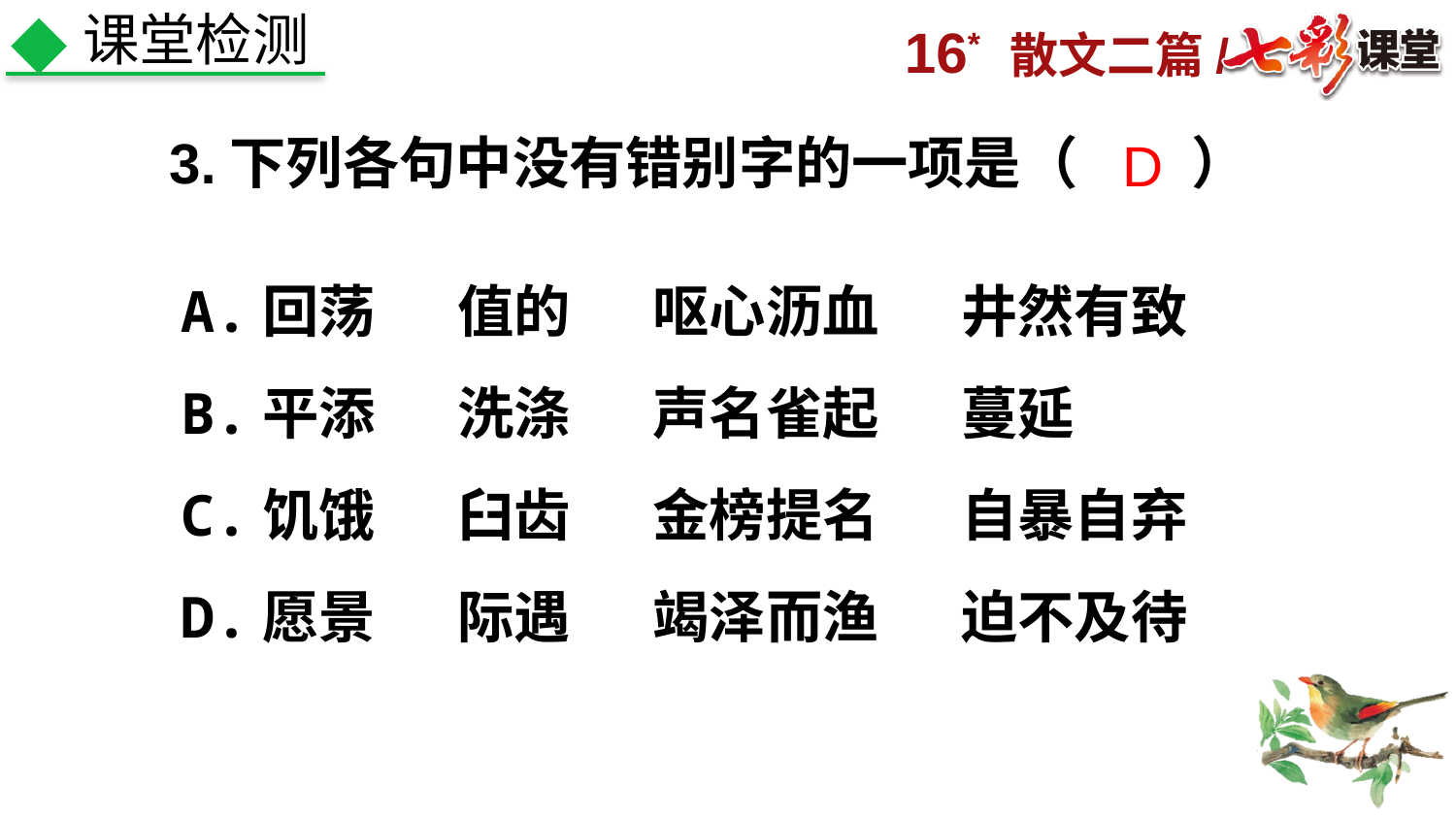

课堂检测

3.下列各句中没有错别字的一项是（　　）
D
A.回荡　  值的　  呕心沥血　  井然有致
B.平添　  洗涤　  声名雀起　  蔓延
C.饥饿　  臼齿　  金榜提名　  自暴自弃
D.愿景　  际遇　  竭泽而渔　  迫不及待